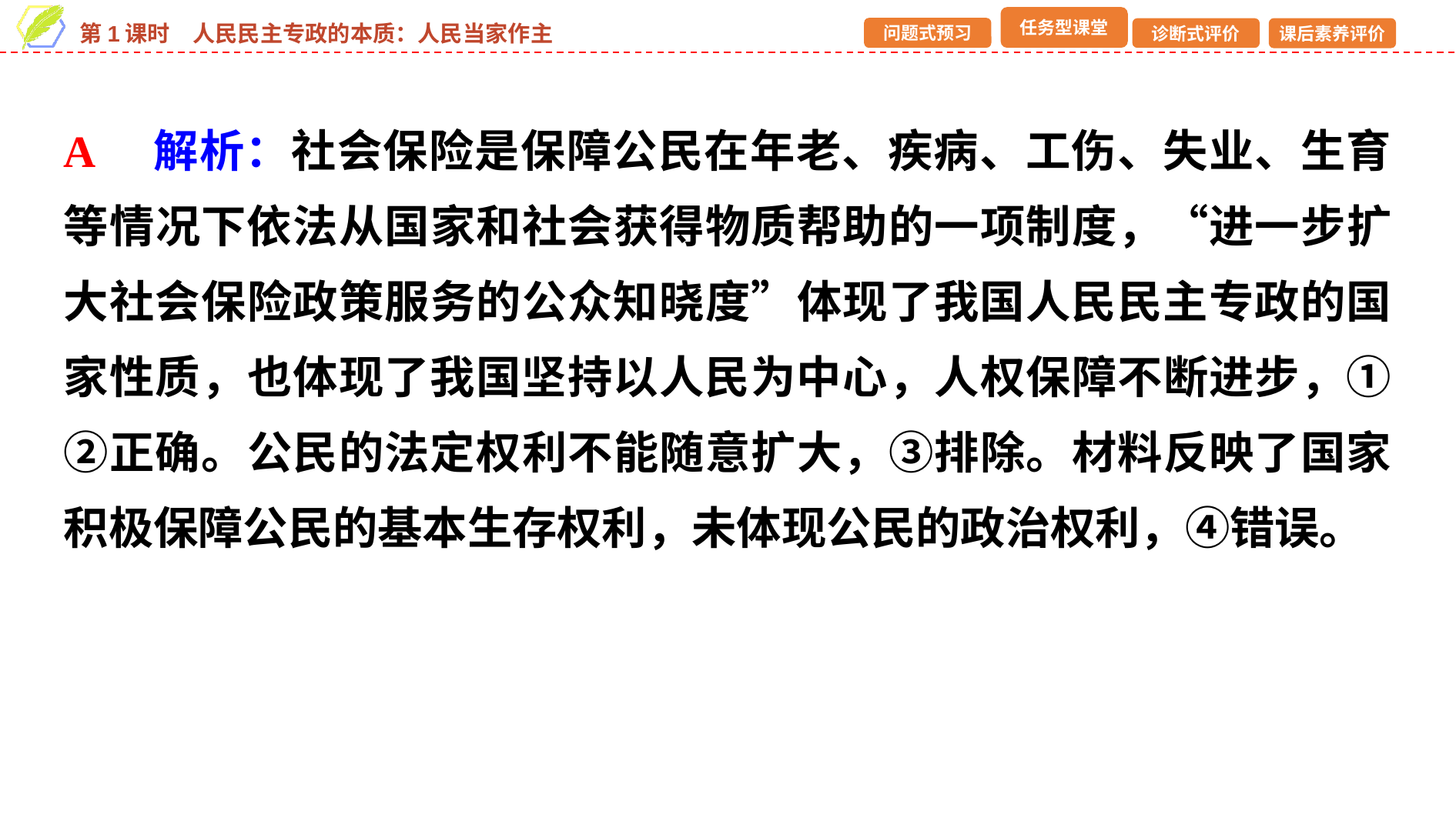

A　解析：社会保险是保障公民在年老、疾病、工伤、失业、生育等情况下依法从国家和社会获得物质帮助的一项制度，“进一步扩大社会保险政策服务的公众知晓度”体现了我国人民民主专政的国家性质，也体现了我国坚持以人民为中心，人权保障不断进步，①②正确。公民的法定权利不能随意扩大，③排除。材料反映了国家积极保障公民的基本生存权利，未体现公民的政治权利，④错误。